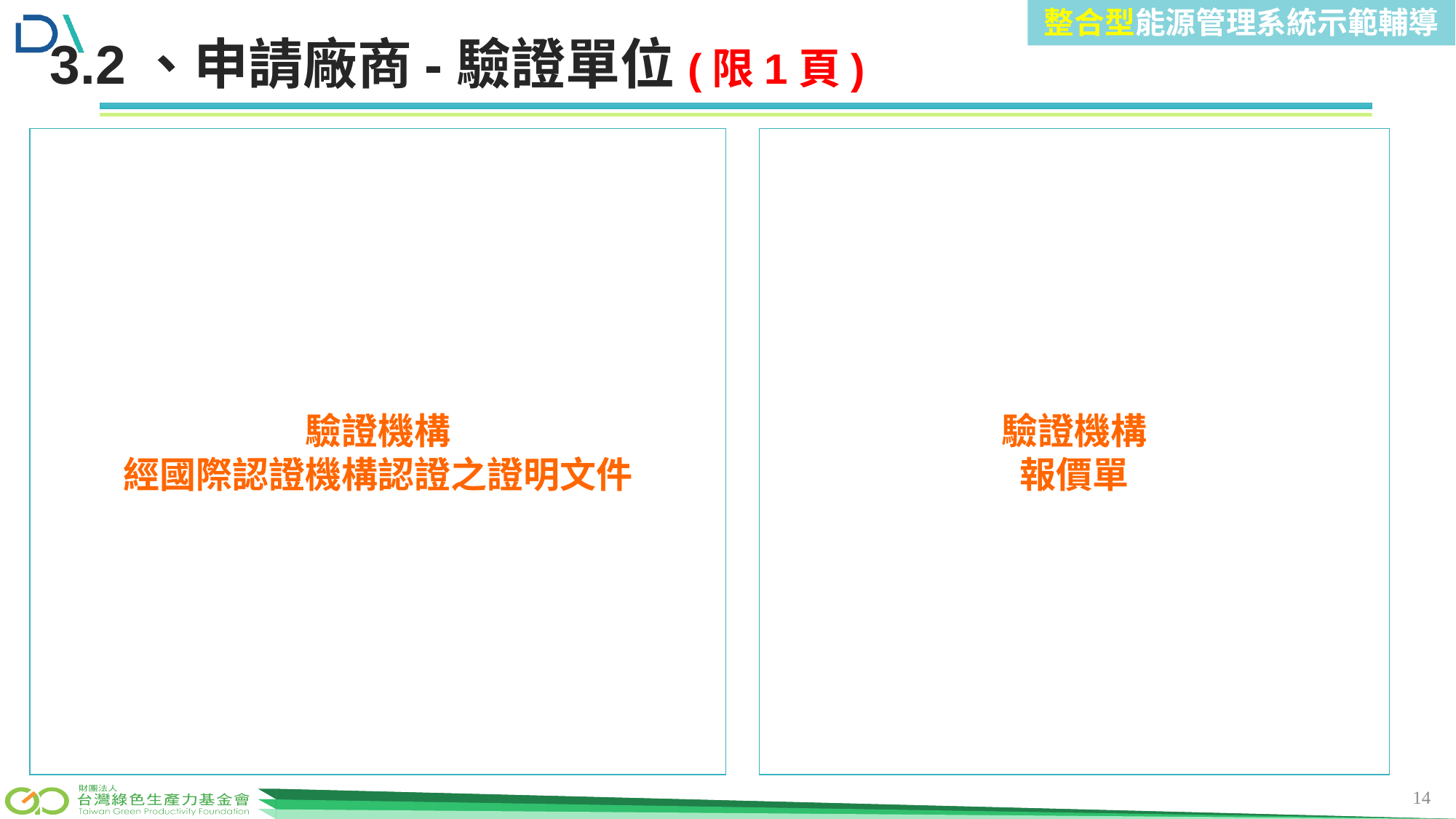

整合型能源管理系統示範輔導
前言
3.2、申請廠商-驗證單位(限1頁)
驗證機構
經國際認證機構認證之證明文件
驗證機構
報價單
14